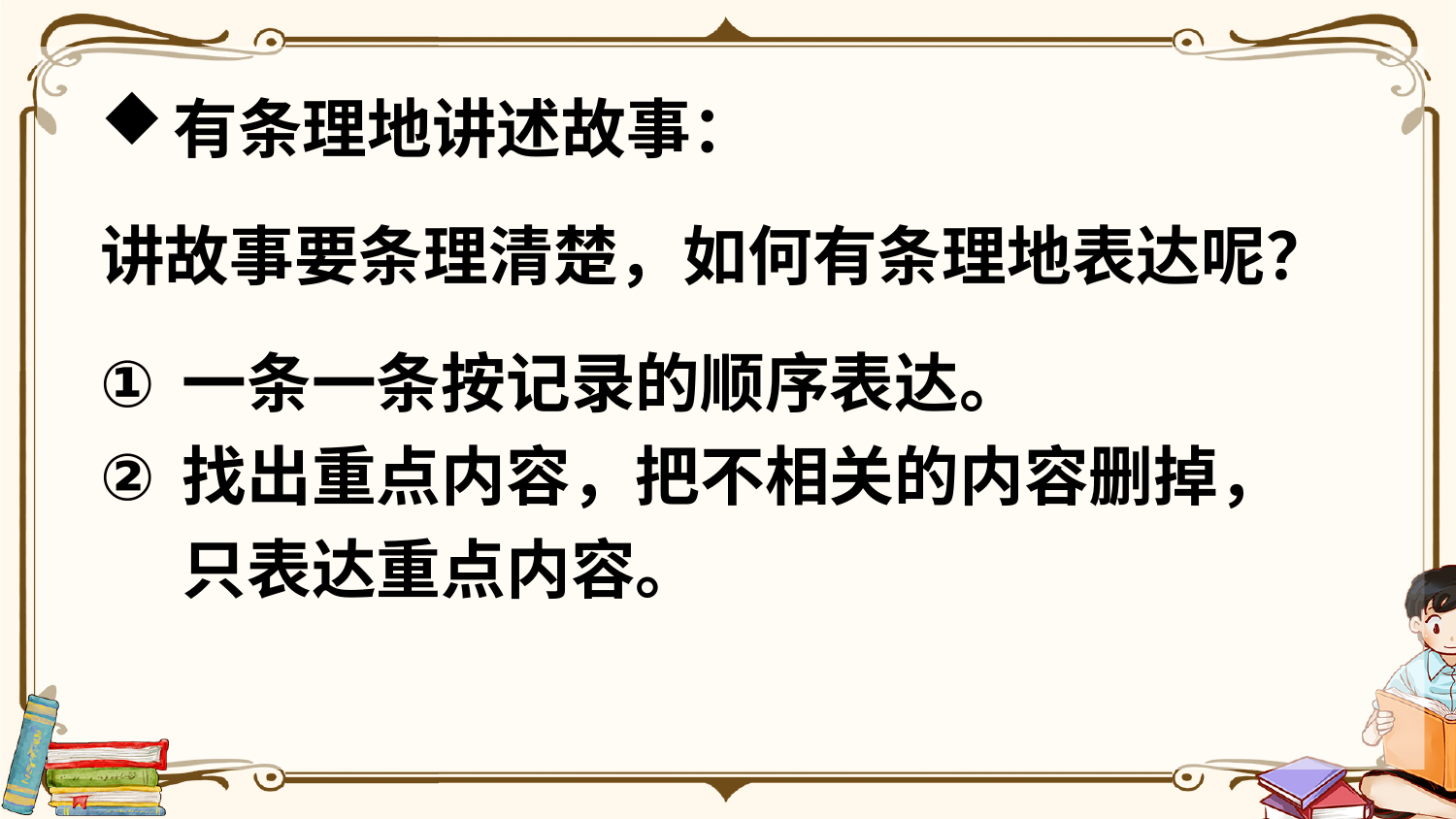

有条理地讲述故事：
讲故事要条理清楚，如何有条理地表达呢？
一条一条按记录的顺序表达。
找出重点内容，把不相关的内容删掉，只表达重点内容。